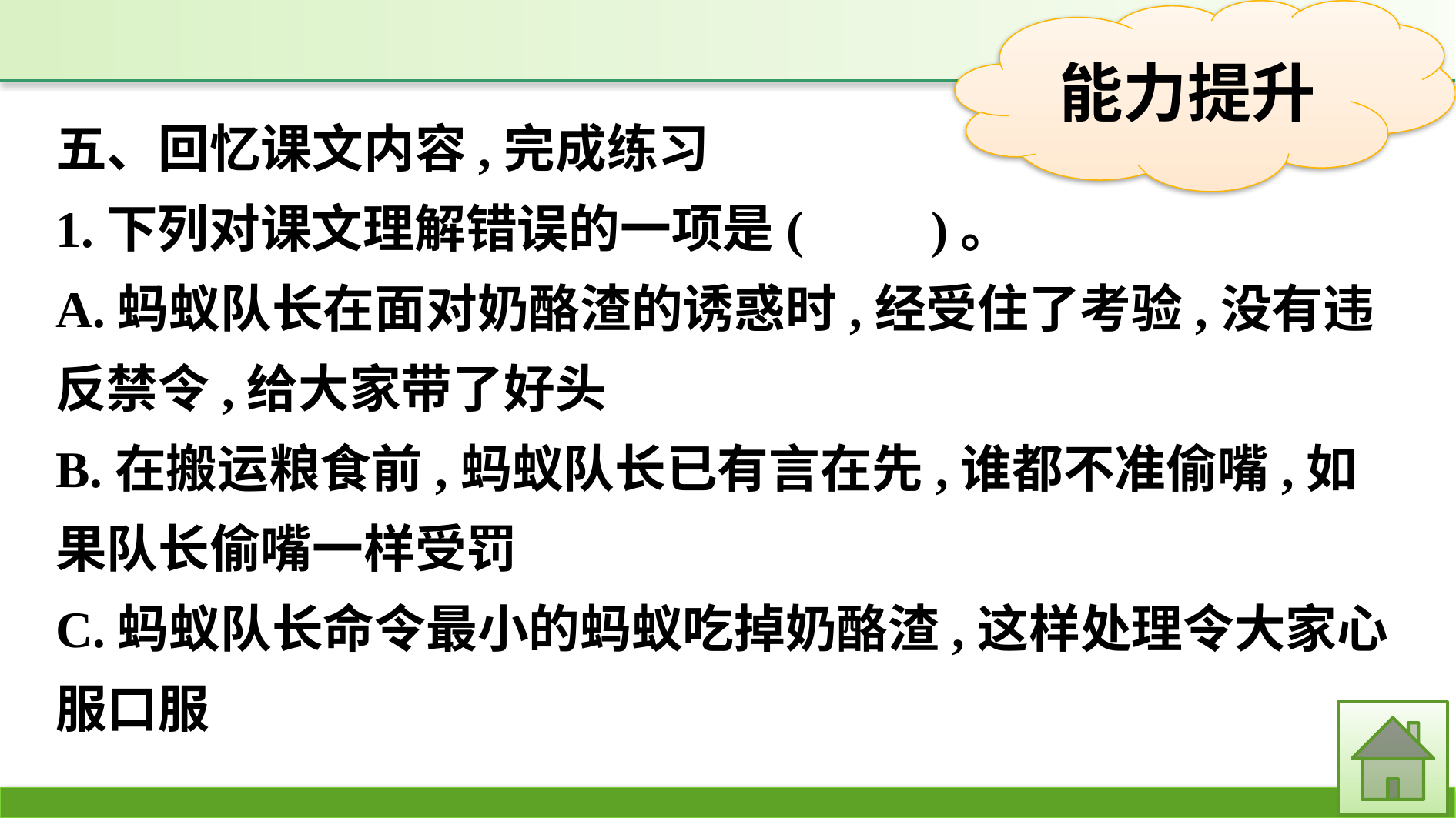

五、回忆课文内容,完成练习
1.下列对课文理解错误的一项是(　　)。
A.蚂蚁队长在面对奶酪渣的诱惑时,经受住了考验,没有违反禁令,给大家带了好头
B.在搬运粮食前,蚂蚁队长已有言在先,谁都不准偷嘴,如果队长偷嘴一样受罚
C.蚂蚁队长命令最小的蚂蚁吃掉奶酪渣,这样处理令大家心服口服